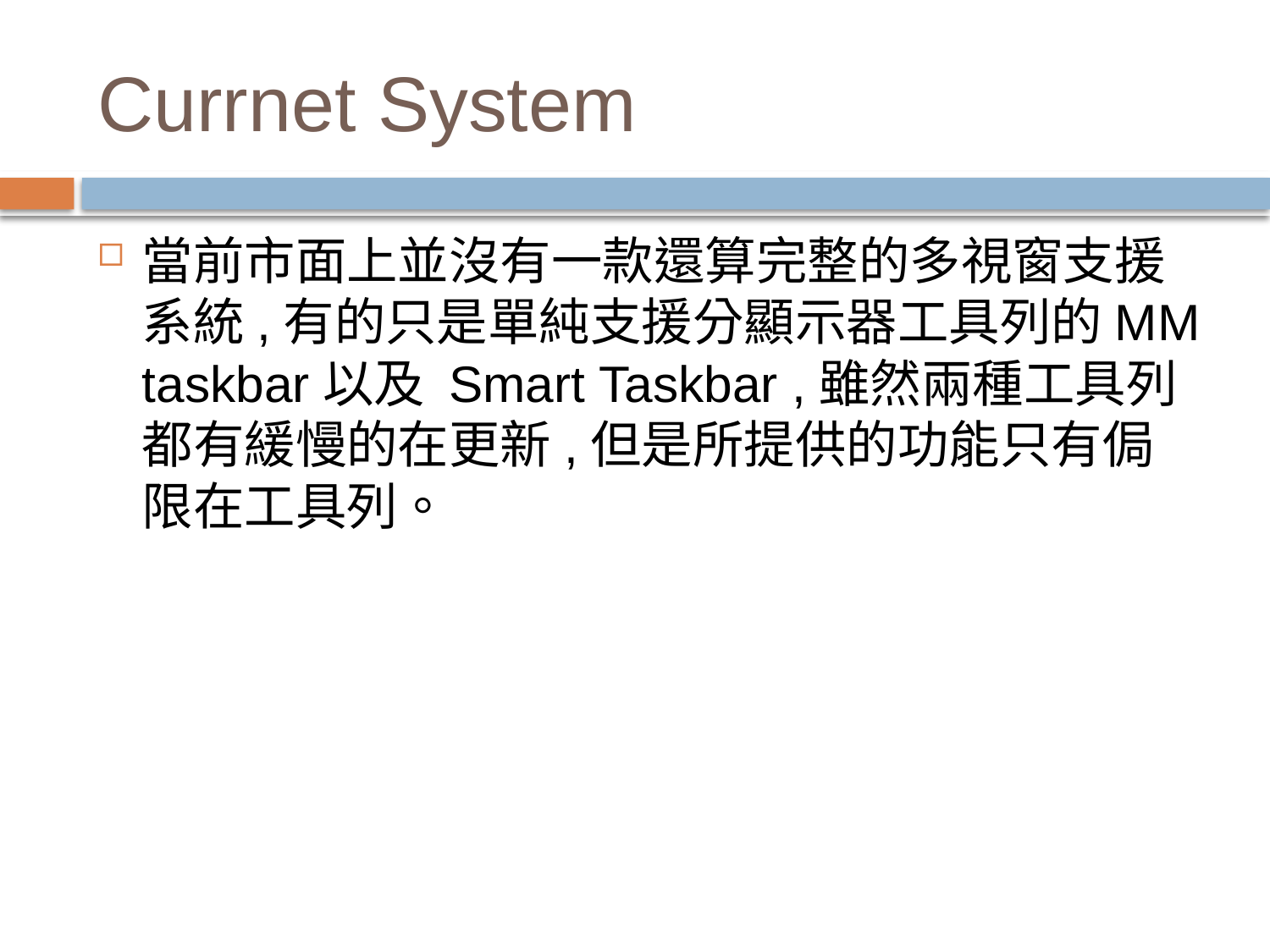

# Currnet System
當前市面上並沒有一款還算完整的多視窗支援系統,有的只是單純支援分顯示器工具列的MM taskbar以及 Smart Taskbar ,雖然兩種工具列都有緩慢的在更新,但是所提供的功能只有侷限在工具列。